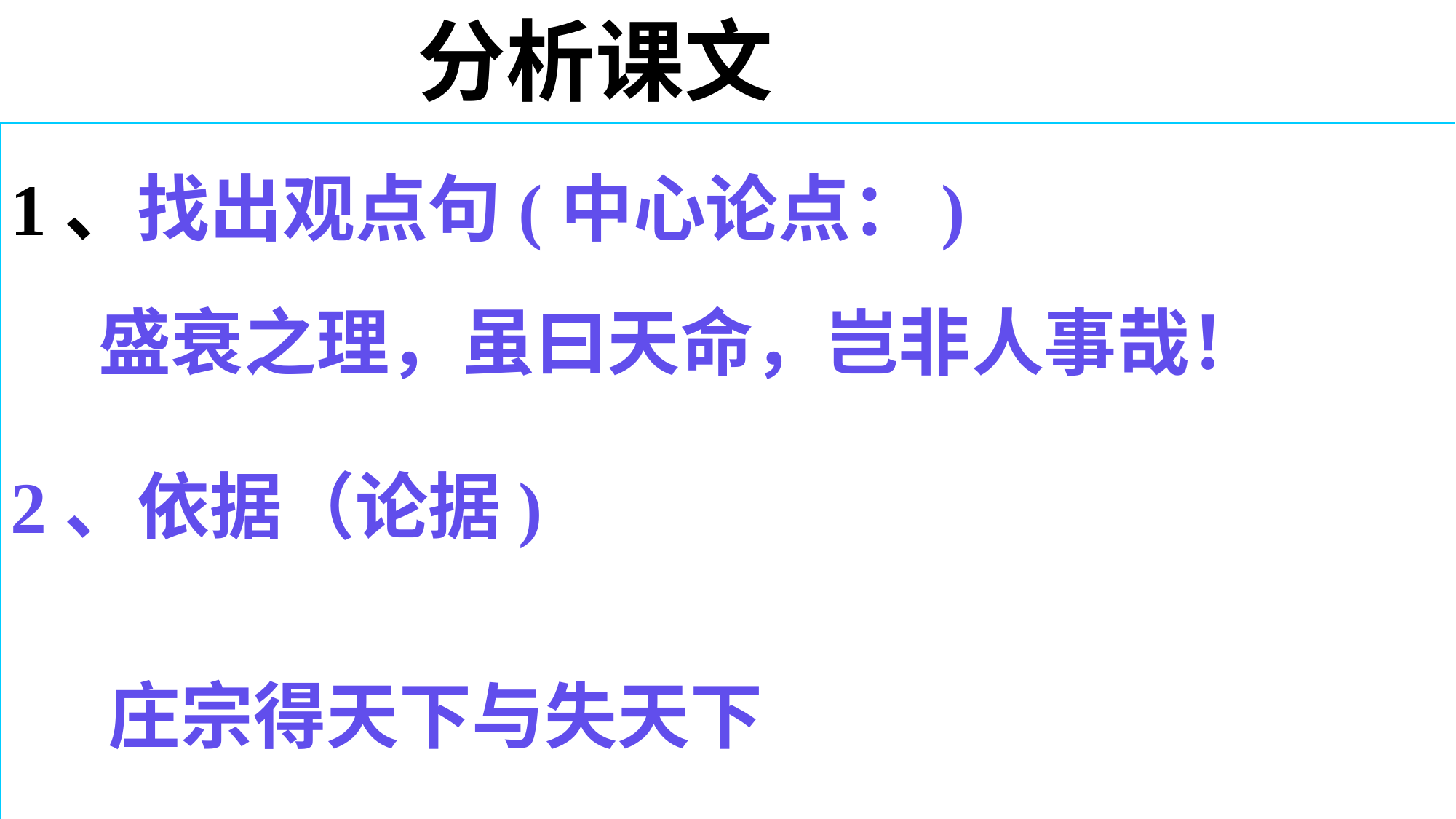

分析课文

1、找出观点句(中心论点：)
# 盛衰之理，虽曰天命，岂非人事哉！
2、依据（论据)

庄宗得天下与失天下